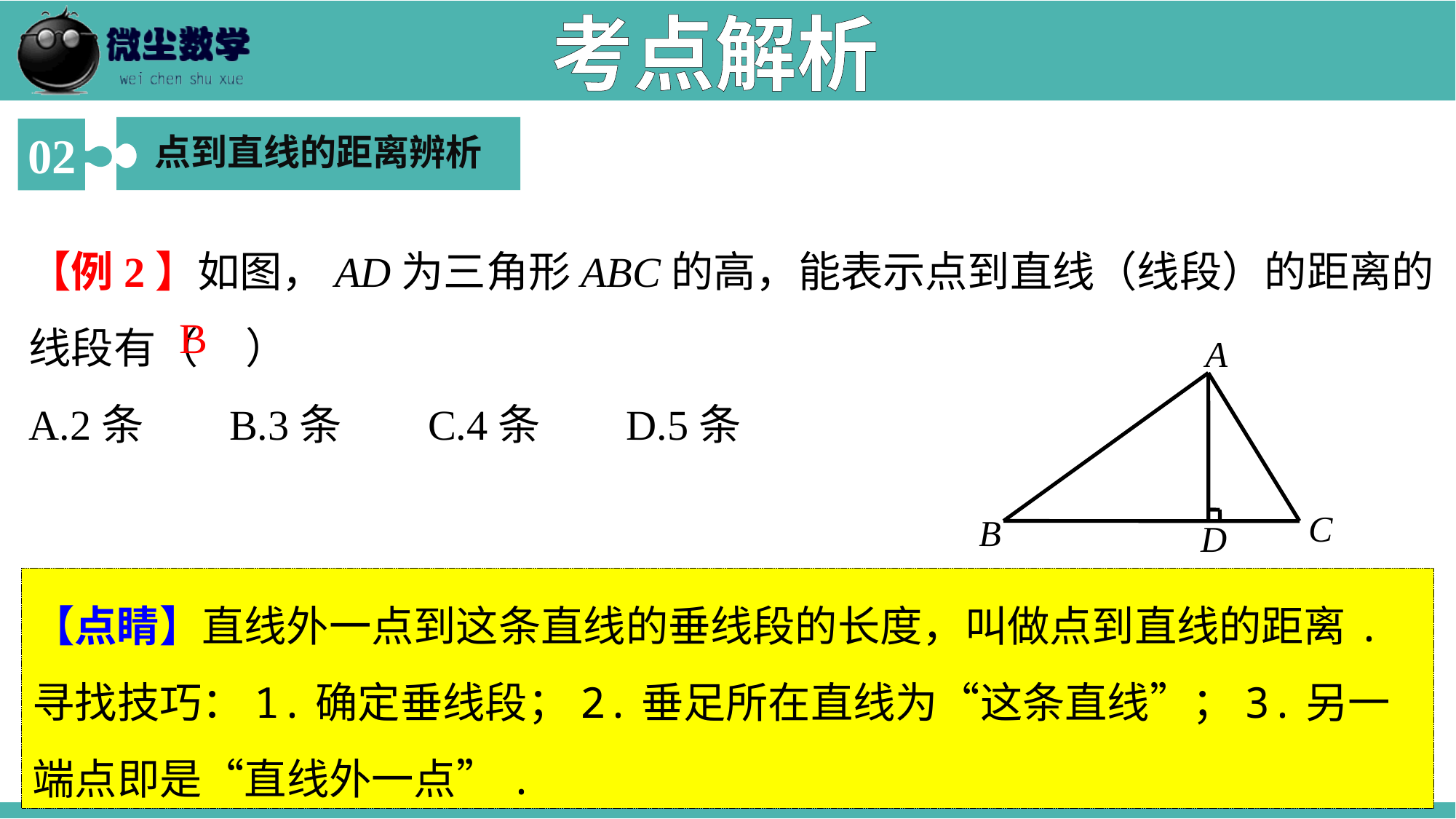

考点解析
点到直线的距离辨析
02
【例2】如图，AD为三角形ABC的高，能表示点到直线（线段）的距离的线段有（     ）
A.2条        B.3条        C.4条        D.5条
B
A

C
B
D
【点睛】直线外一点到这条直线的垂线段的长度，叫做点到直线的距离.寻找技巧：1.确定垂线段；2.垂足所在直线为“这条直线”；3.另一端点即是“直线外一点”.